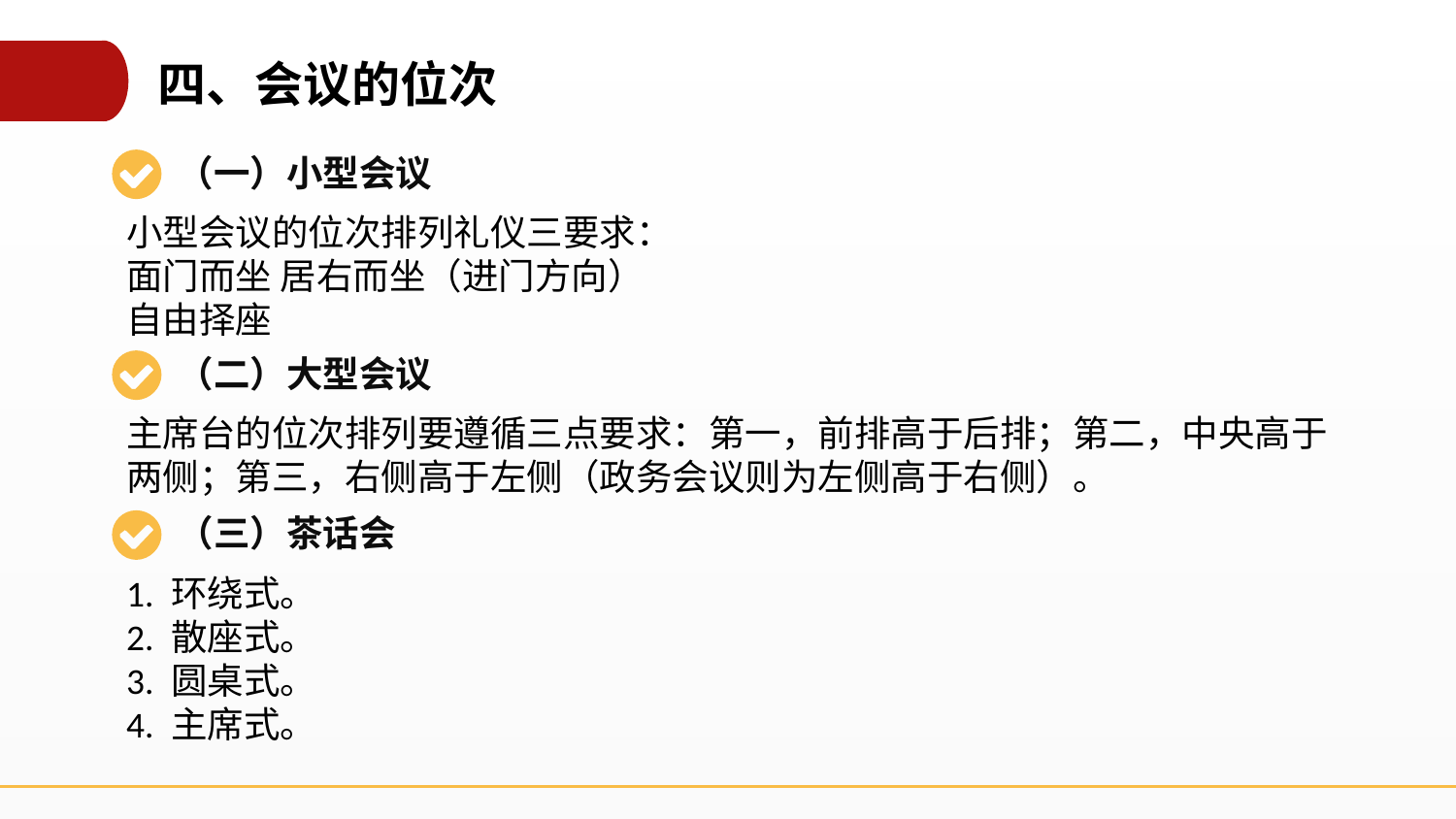

四、会议的位次

（一）小型会议
小型会议的位次排列礼仪三要求：
面门而坐 居右而坐（进门方向）
自由择座

（二）大型会议
主席台的位次排列要遵循三点要求：第一，前排高于后排；第二，中央高于两侧；第三，右侧高于左侧（政务会议则为左侧高于右侧）。

（三）茶话会
1. 环绕式。
2. 散座式。
3. 圆桌式。
4. 主席式。